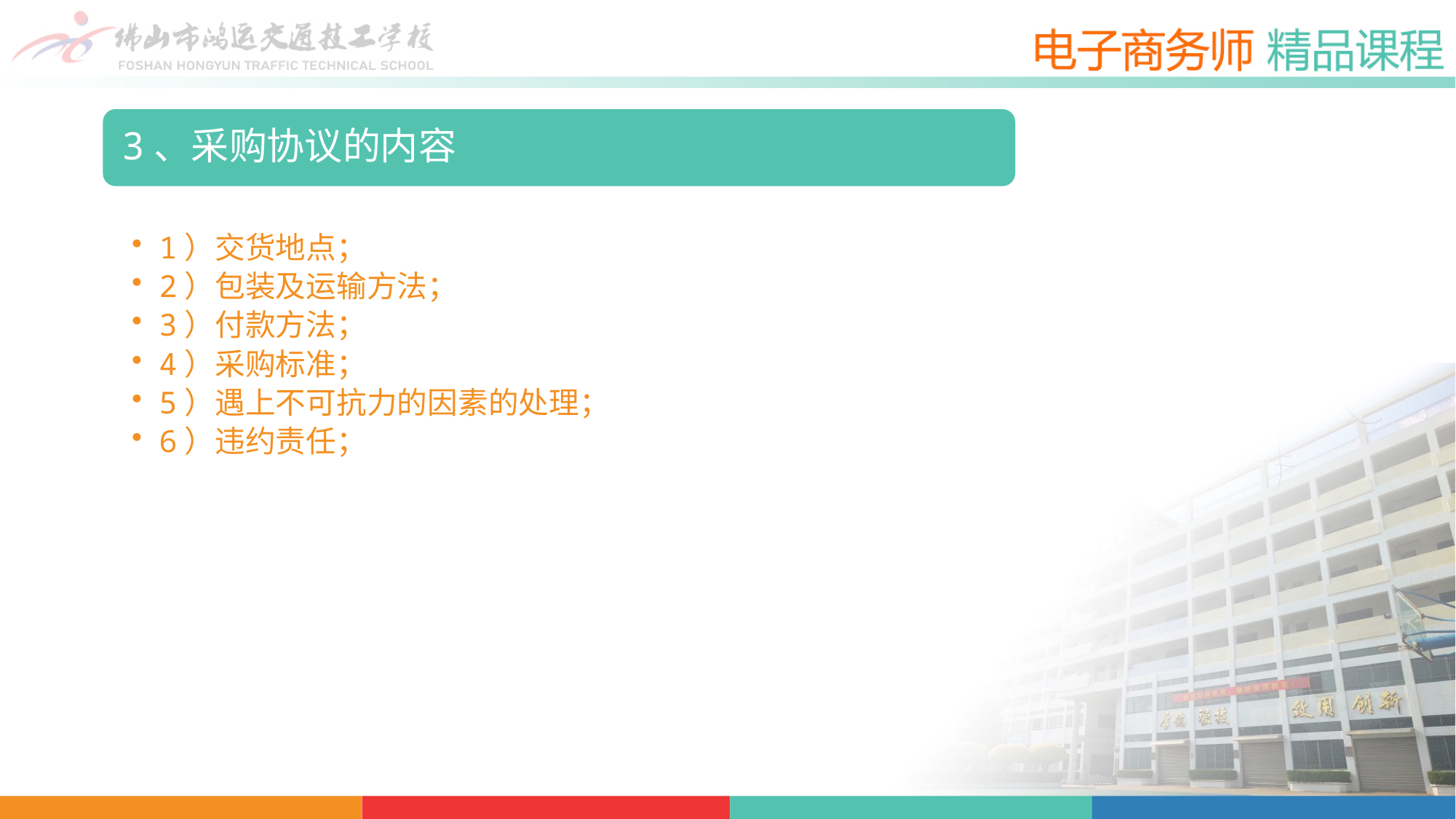

3、采购协议的内容

1）交货地点；
2）包装及运输方法；
3）付款方法；
4）采购标准；
5）遇上不可抗力的因素的处理；
6）违约责任；